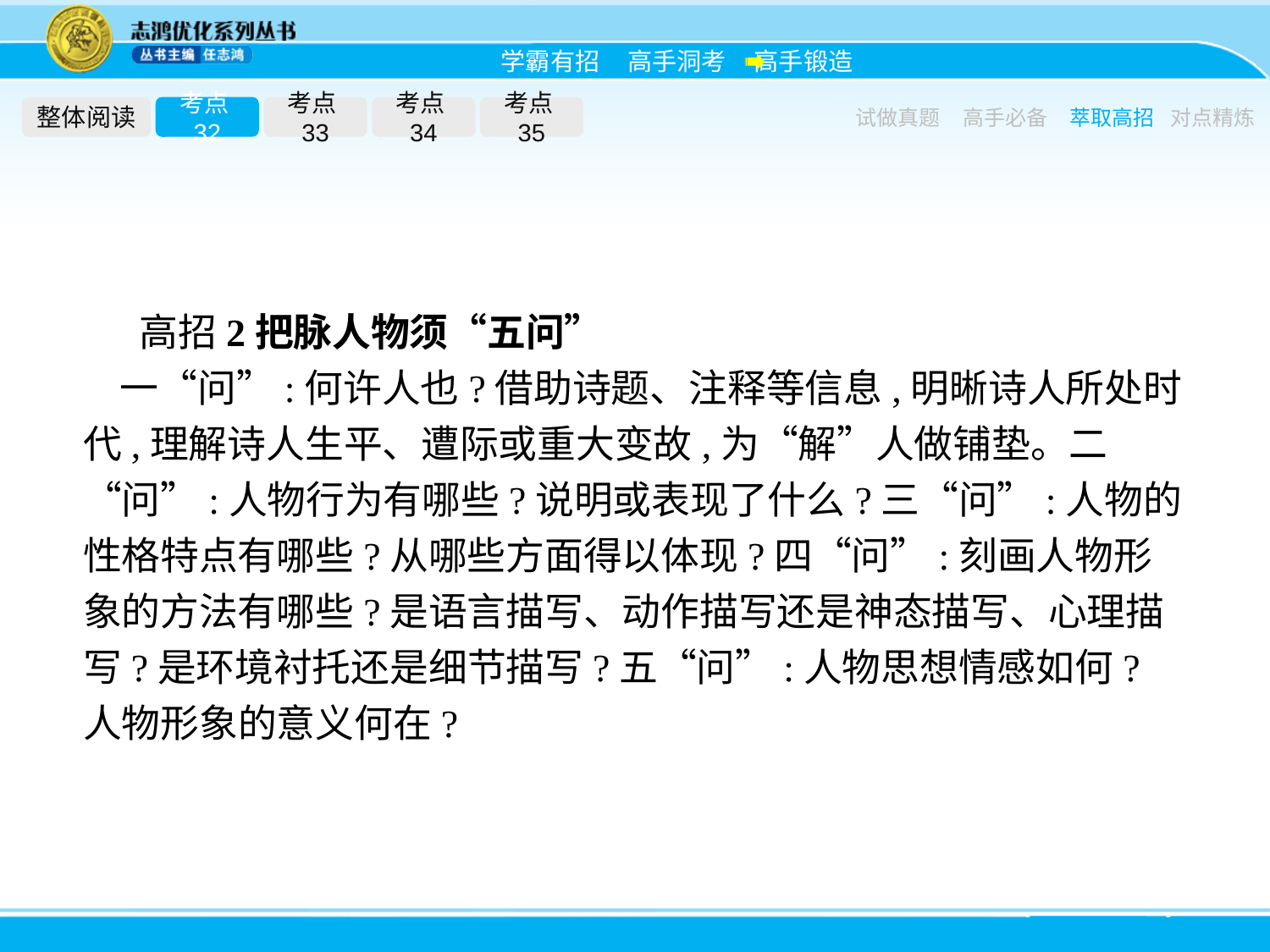

整体阅读
考点32
考点33
考点34
考点35
试做真题
高手必备
萃取高招
对点精炼
高招2把脉人物须“五问”
一“问”:何许人也?借助诗题、注释等信息,明晰诗人所处时代,理解诗人生平、遭际或重大变故,为“解”人做铺垫。二“问”:人物行为有哪些?说明或表现了什么?三“问”:人物的性格特点有哪些?从哪些方面得以体现?四“问”:刻画人物形象的方法有哪些?是语言描写、动作描写还是神态描写、心理描写?是环境衬托还是细节描写?五“问”:人物思想情感如何?人物形象的意义何在?